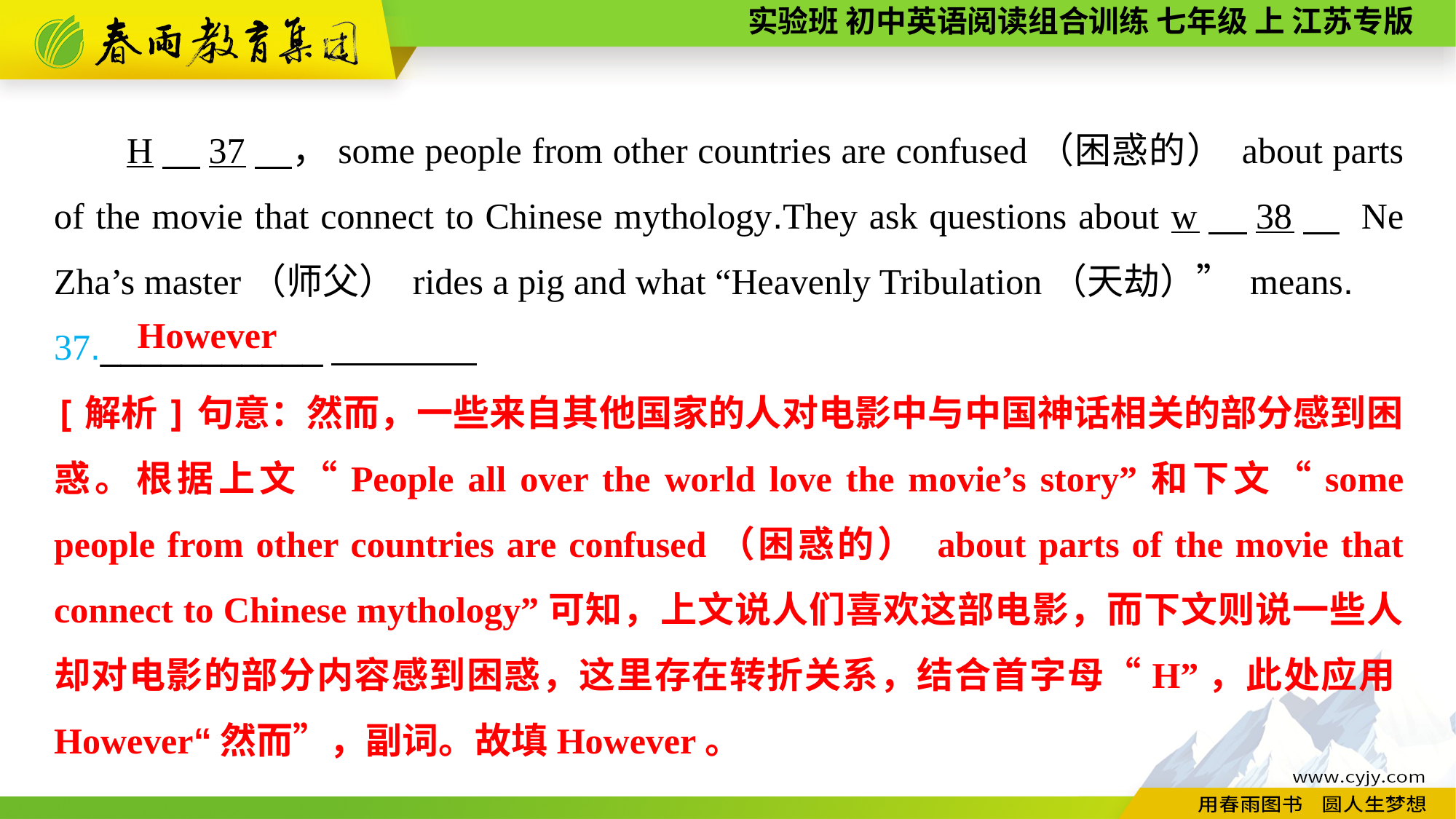

H　37　，some people from other countries are confused（困惑的） about parts of the movie that connect to Chinese mythology.They ask questions about w　38　 Ne Zha’s master（师父） rides a pig and what “Heavenly Tribulation（天劫）” means.
37.___________
However
[解析]句意：然而，一些来自其他国家的人对电影中与中国神话相关的部分感到困惑。根据上文“People all over the world love the movie’s story”和下文“some people from other countries are confused（困惑的） about parts of the movie that connect to Chinese mythology”可知，上文说人们喜欢这部电影，而下文则说一些人却对电影的部分内容感到困惑，这里存在转折关系，结合首字母“H”，此处应用However“然而”，副词。故填However。